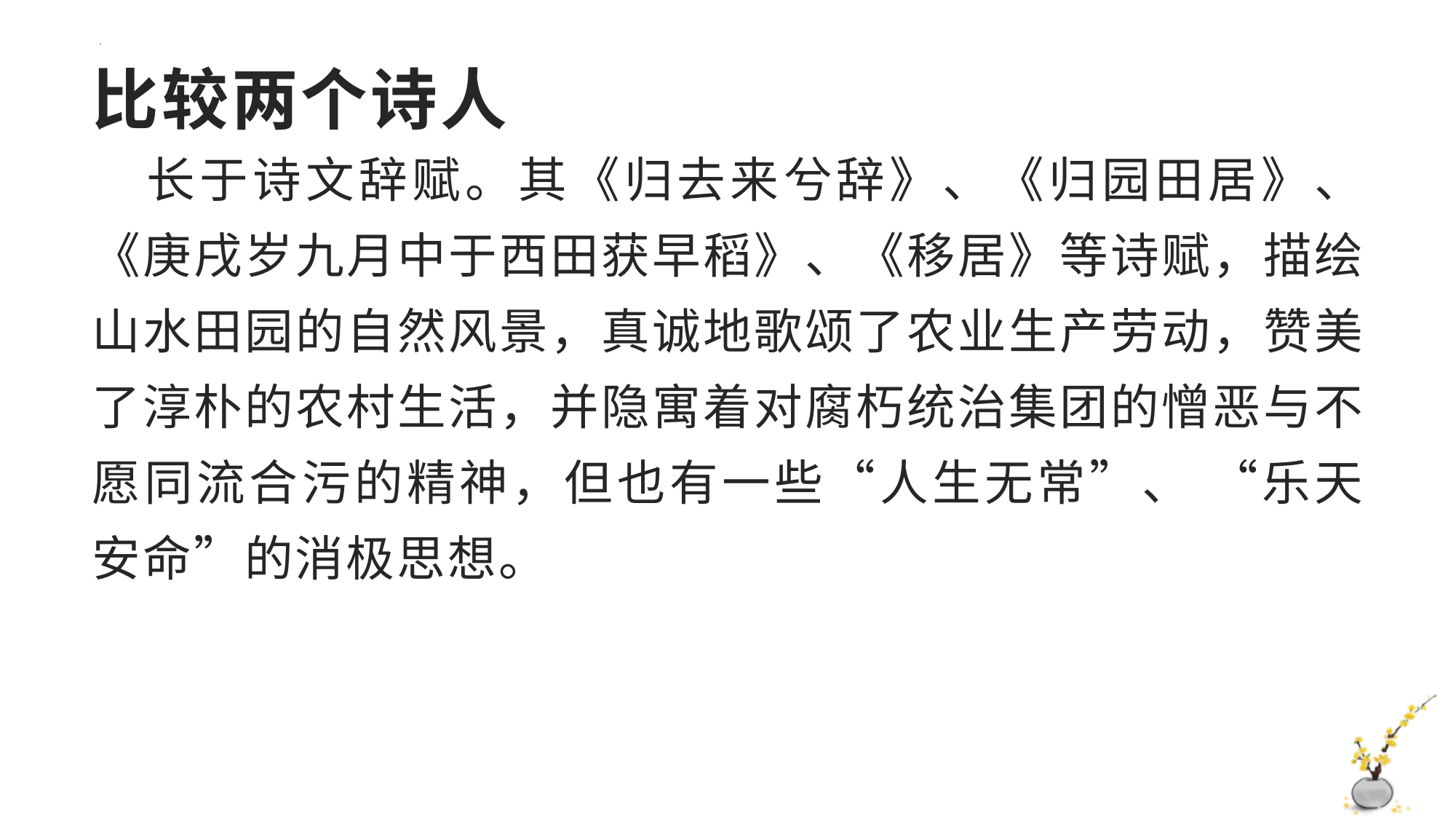

# 比较两个诗人
长于诗文辞赋。其《归去来兮辞》、《归园田居》、《庚戌岁九月中于西田获早稻》、《移居》等诗赋，描绘山水田园的自然风景，真诚地歌颂了农业生产劳动，赞美了淳朴的农村生活，并隐寓着对腐朽统治集团的憎恶与不愿同流合污的精神，但也有一些“人生无常”、 “乐天安命”的消极思想。